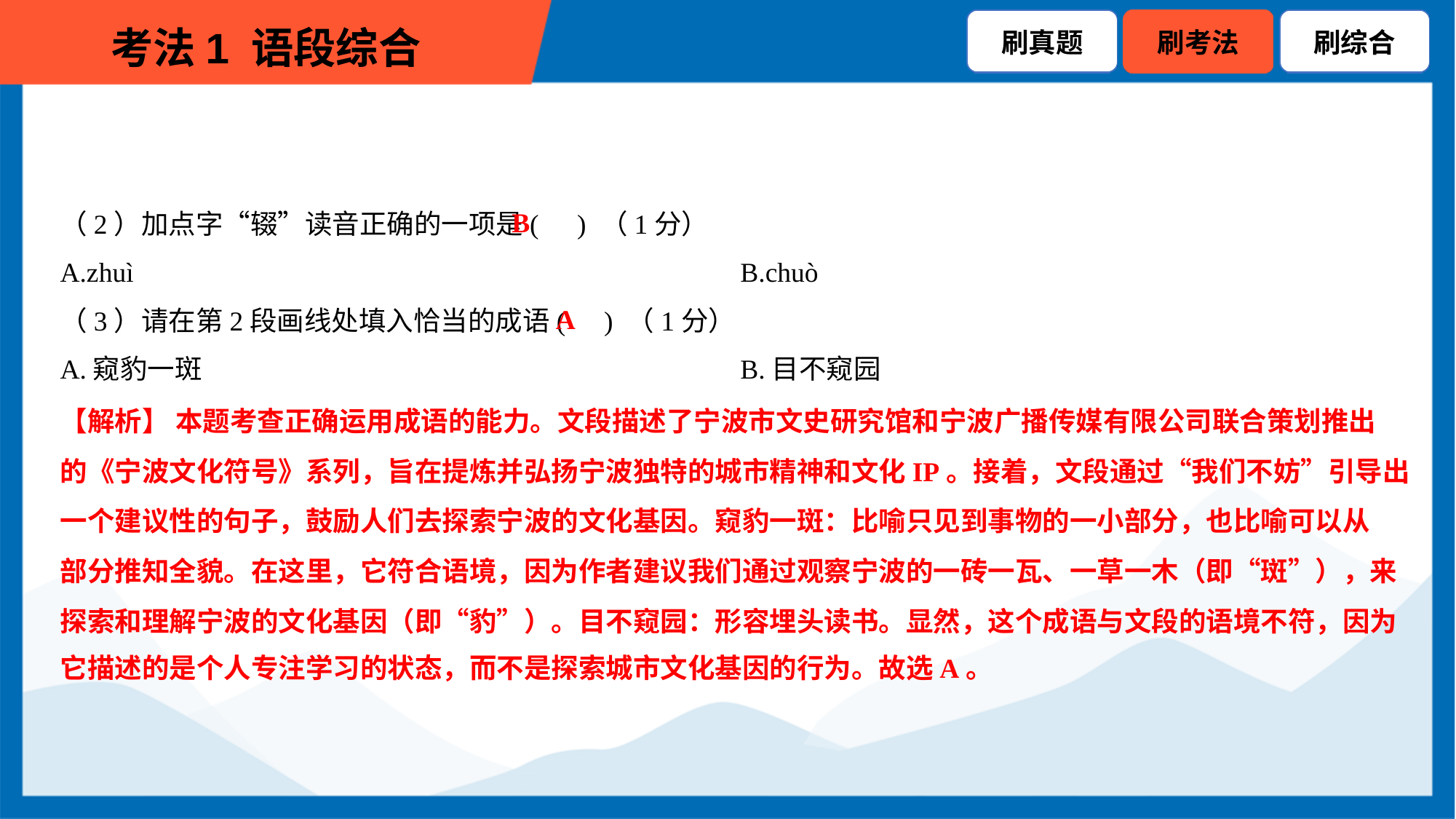

B
（2）加点字“辍”读音正确的一项是(     ) （1分）
A.zhuì	B.chuò
A
（3）请在第2段画线处填入恰当的成语(     ) （1分）
A.窥豹一斑	B.目不窥园
【解析】 本题考查正确运用成语的能力。文段描述了宁波市文史研究馆和宁波广播传媒有限公司联合策划推出
的《宁波文化符号》系列，旨在提炼并弘扬宁波独特的城市精神和文化IP。接着，文段通过“我们不妨”引导出
一个建议性的句子，鼓励人们去探索宁波的文化基因。窥豹一斑：比喻只见到事物的一小部分，也比喻可以从
部分推知全貌。在这里，它符合语境，因为作者建议我们通过观察宁波的一砖一瓦、一草一木（即“斑”），来
探索和理解宁波的文化基因（即“豹”）。目不窥园：形容埋头读书。显然，这个成语与文段的语境不符，因为
它描述的是个人专注学习的状态，而不是探索城市文化基因的行为。故选A。